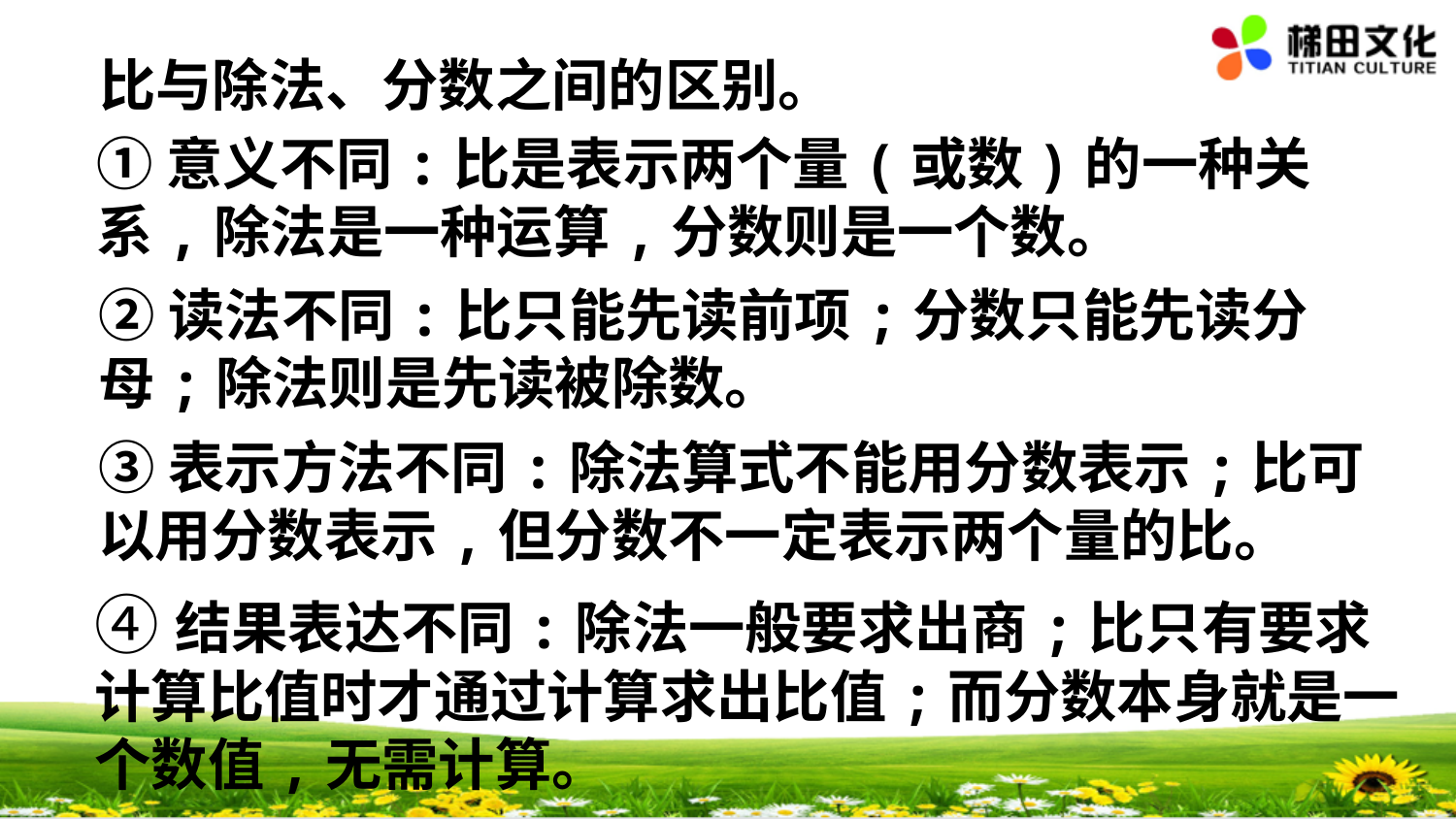

比与除法、分数之间的区别。
①意义不同:比是表示两个量(或数)的一种关系,除法是一种运算,分数则是一个数。
②读法不同:比只能先读前项;分数只能先读分母;除法则是先读被除数。
③表示方法不同:除法算式不能用分数表示;比可以用分数表示,但分数不一定表示两个量的比。
④结果表达不同:除法一般要求出商;比只有要求计算比值时才通过计算求出比值;而分数本身就是一个数值,无需计算。